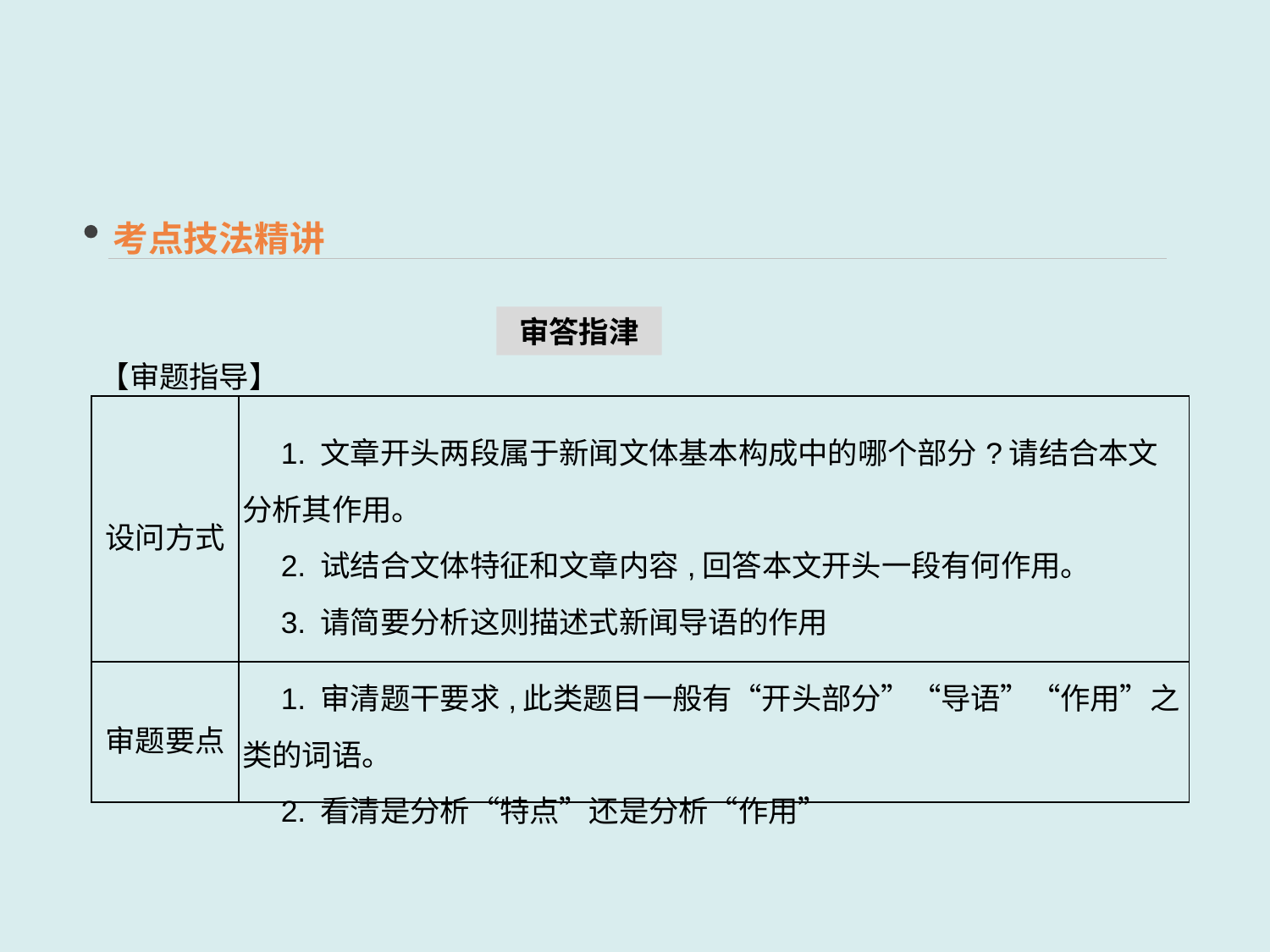

考点技法精讲

审答指津
【审题指导】
| 设问方式 | 1. 文章开头两段属于新闻文体基本构成中的哪个部分?请结合本文分析其作用。 　2. 试结合文体特征和文章内容,回答本文开头一段有何作用。 　3. 请简要分析这则描述式新闻导语的作用 |
| --- | --- |
| 审题要点 | 1. 审清题干要求,此类题目一般有“开头部分”“导语”“作用”之类的词语。 　2. 看清是分析“特点”还是分析“作用” |